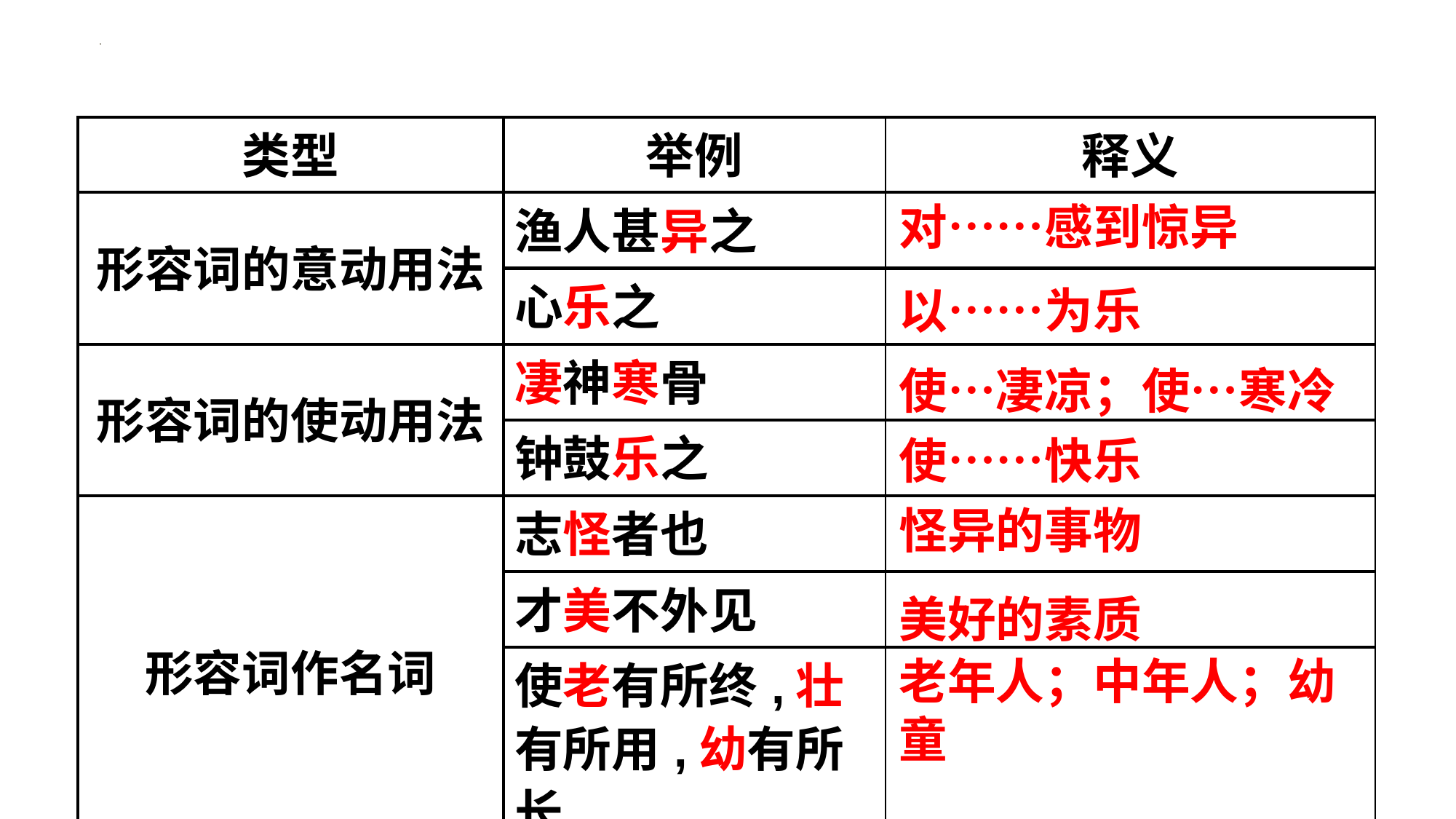

| 类型 | 举例 | 释义 |
| --- | --- | --- |
| 形容词的意动用法 | 渔人甚异之 |  |
|  | 心乐之 |  |
| 形容词的使动用法 | 凄神寒骨 |  |
|  | 钟鼓乐之 |  |
| 形容词作名词 | 志怪者也 |  |
|  | 才美不外见 |  |
|  | 使老有所终,壮有所用,幼有所长 |  |
对……感到惊异
以……为乐
使…凄凉；使…寒冷
使……快乐
怪异的事物
美好的素质
老年人；中年人；幼童